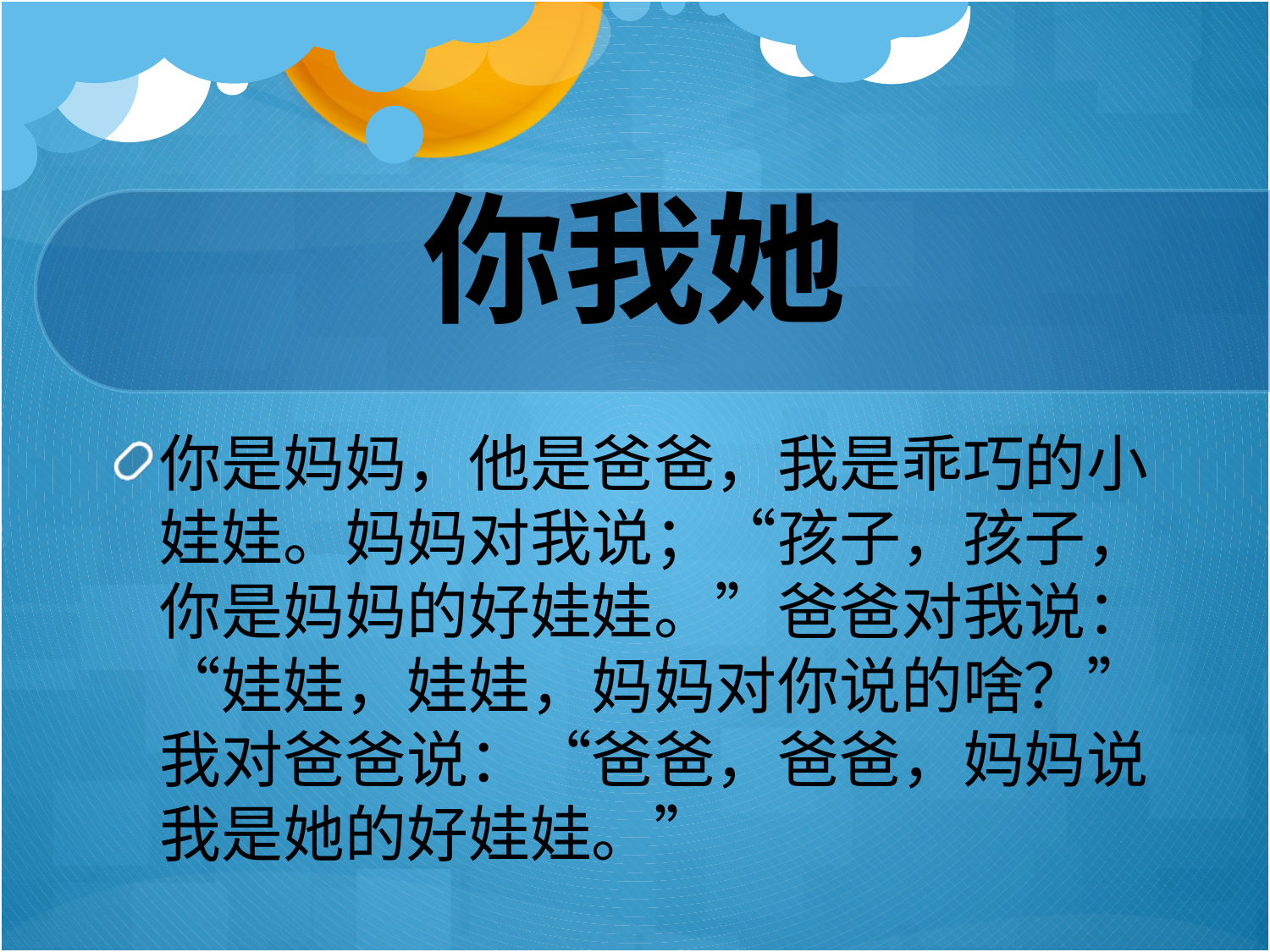

# 你我她
你是妈妈，他是爸爸，我是乖巧的小娃娃。妈妈对我说；“孩子，孩子，你是妈妈的好娃娃。”爸爸对我说：“娃娃，娃娃，妈妈对你说的啥？”我对爸爸说：“爸爸，爸爸，妈妈说我是她的好娃娃。”